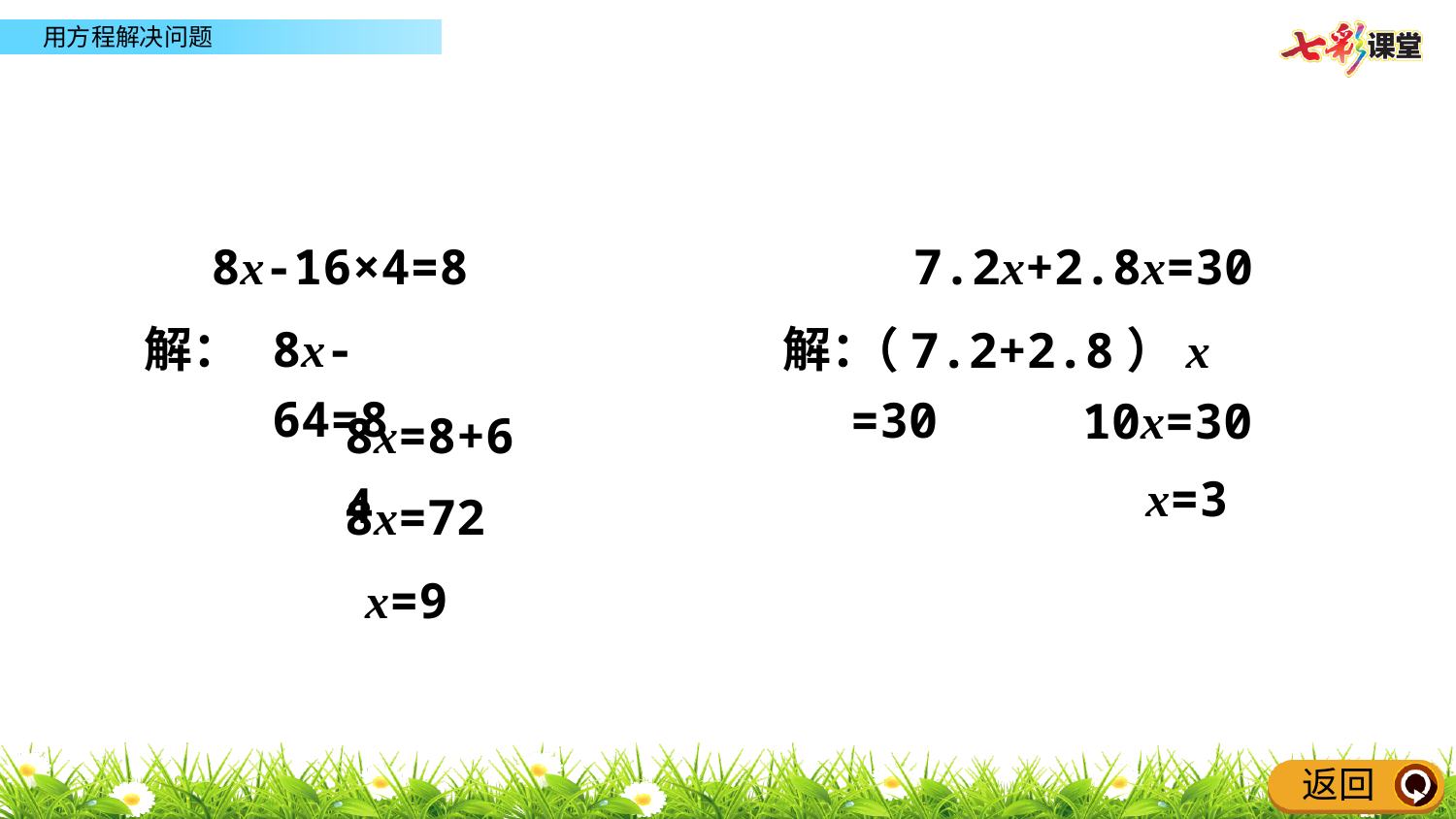

8x-16×4=8
7.2x+2.8x=30
解：
8x-64=8
解：
（7.2+2.8）x=30
10x=30
8x=8+64
x=3
8x=72
x=9